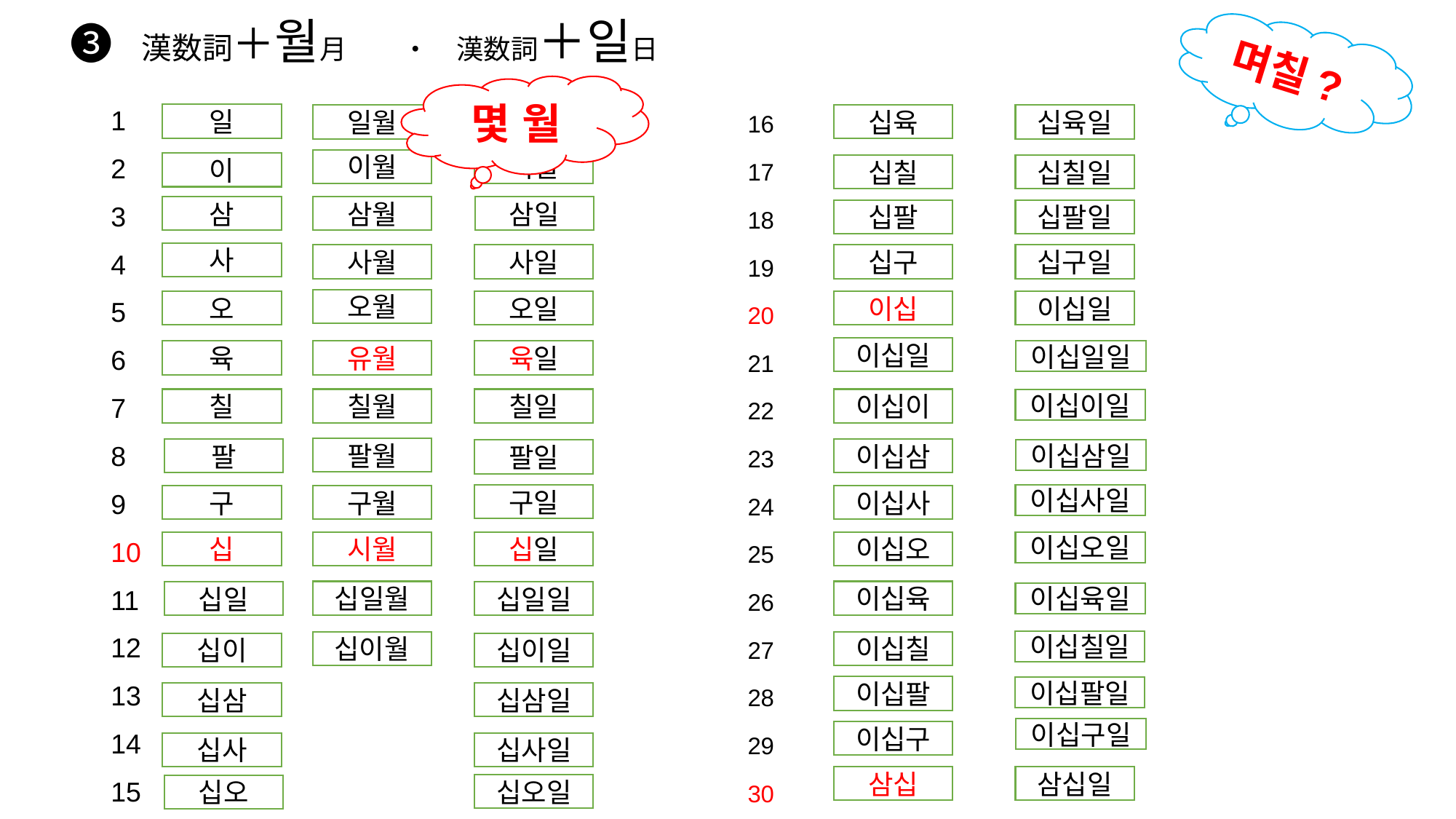

# ❸  漢数詞＋월月　　・　漢数詞＋일日
며칠?
몇 월
1
2
3
4
5
6
7
8
9
10
11
12
13
14
15
16
17
18
19
20
21
22
23
24
25
26
27
28
29
30
일
일일
십육
십육일
일월
이월
이일
이
십칠
십칠일
삼
삼월
삼일
십팔
십팔일
사
사월
사일
십구
십구일
오월
오
오일
이십
이십일
이십일
육
유월
육일
이십일일
칠
칠월
칠일
이십이
이십이일
팔월
팔
이십삼
팔일
이십삼일
이십사일
구일
구
구월
이십사
십
시월
십일
이십오
이십오일
십일월
이십육
십일일
십일
이십육일
이십칠일
십이월
이십칠
십이
십이일
이십팔
이십팔일
십삼
십삼일
이십구일
이십구
십사일
십사
삼십일
삼십
십오일
십오